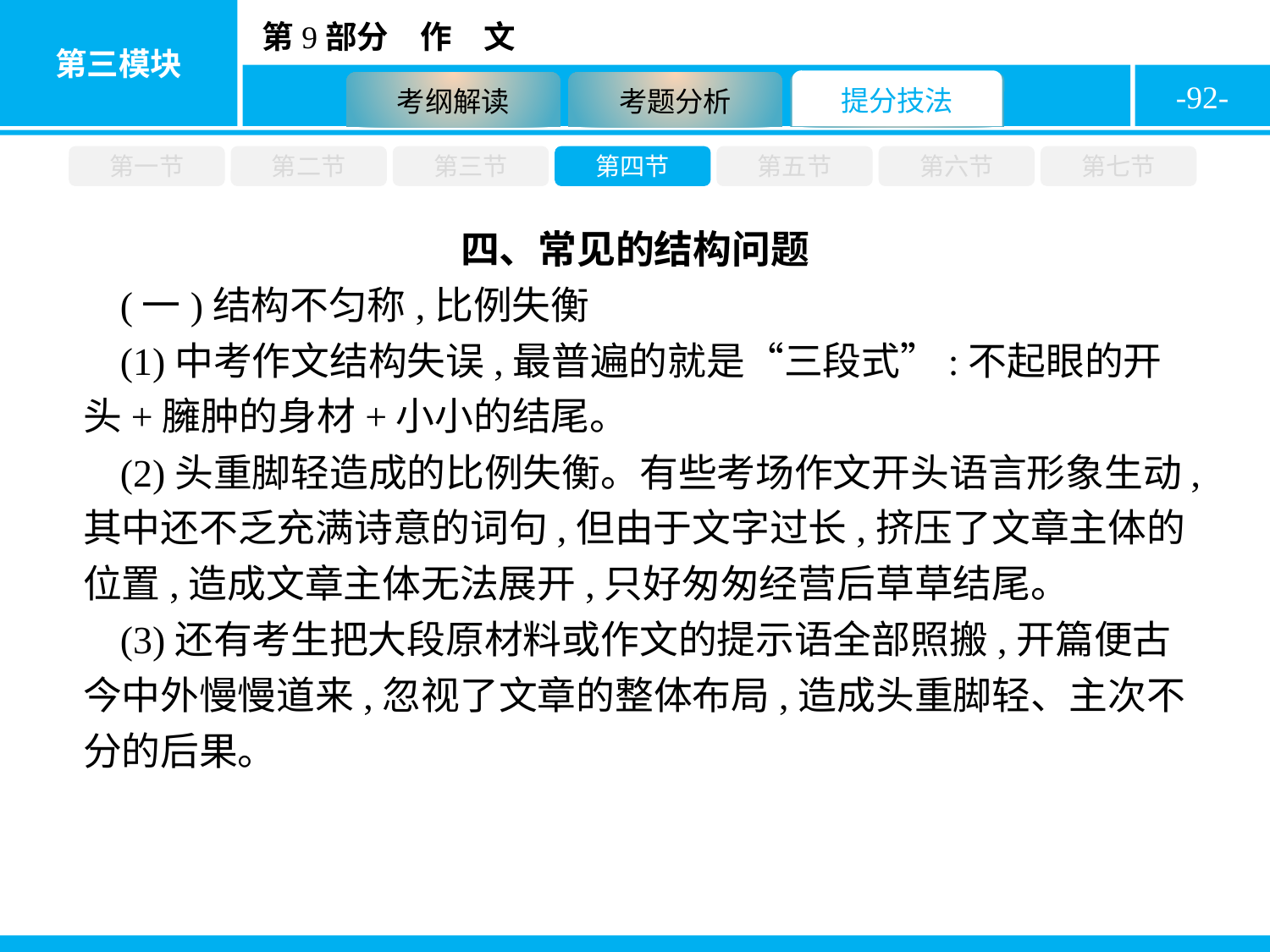

-92-
第一节
第二节
第三节
第四节
第五节
第六节
第七节
四、常见的结构问题
(一)结构不匀称,比例失衡
(1)中考作文结构失误,最普遍的就是“三段式”:不起眼的开头+臃肿的身材+小小的结尾。
(2)头重脚轻造成的比例失衡。有些考场作文开头语言形象生动,其中还不乏充满诗意的词句,但由于文字过长,挤压了文章主体的位置,造成文章主体无法展开,只好匆匆经营后草草结尾。
(3)还有考生把大段原材料或作文的提示语全部照搬,开篇便古今中外慢慢道来,忽视了文章的整体布局,造成头重脚轻、主次不分的后果。